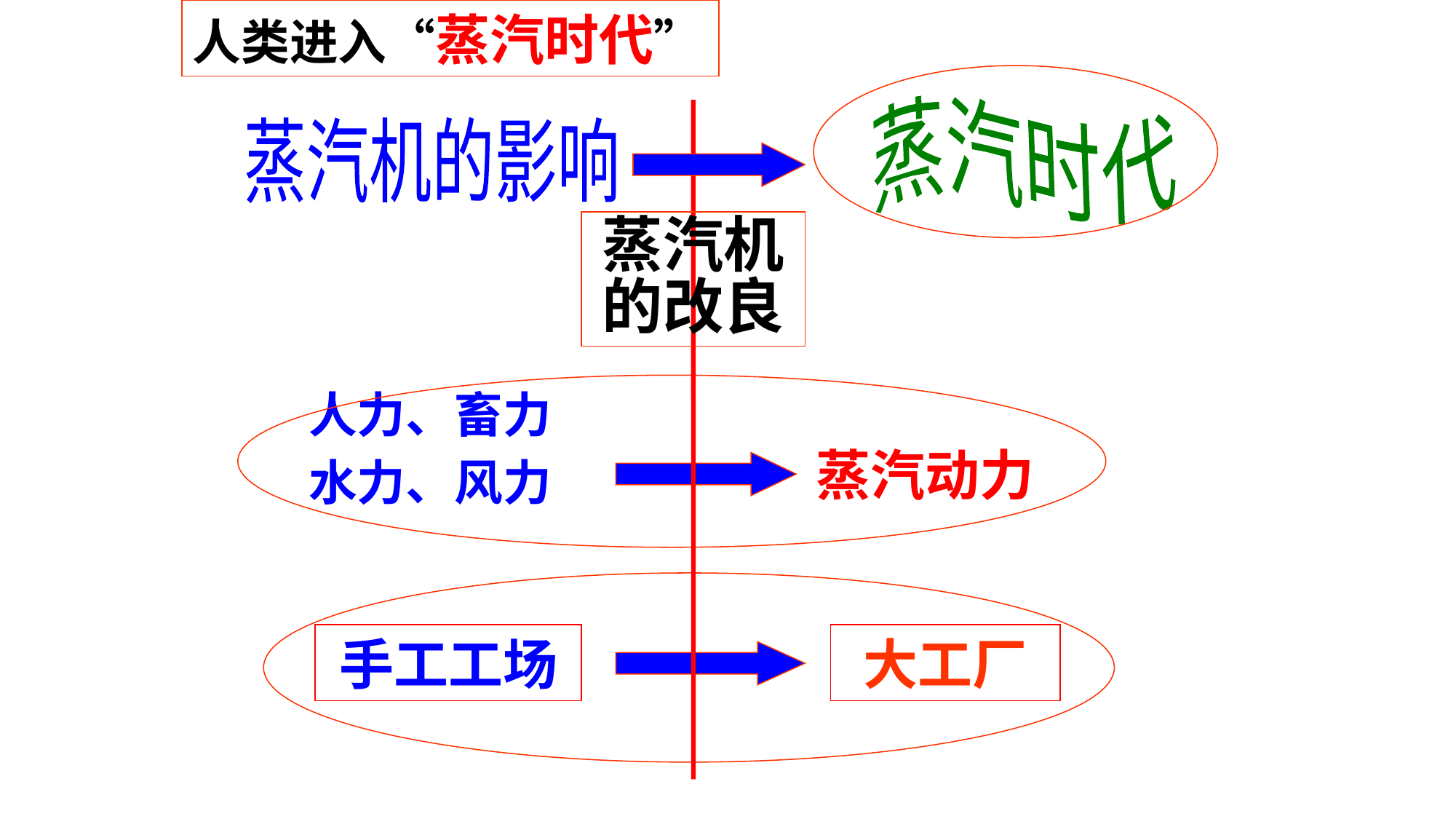

人类进入“蒸汽时代”

蒸汽时代

蒸汽机的影响

蒸汽机的改良

人力、畜力
水力、风力
蒸汽动力

手工工场
大工厂